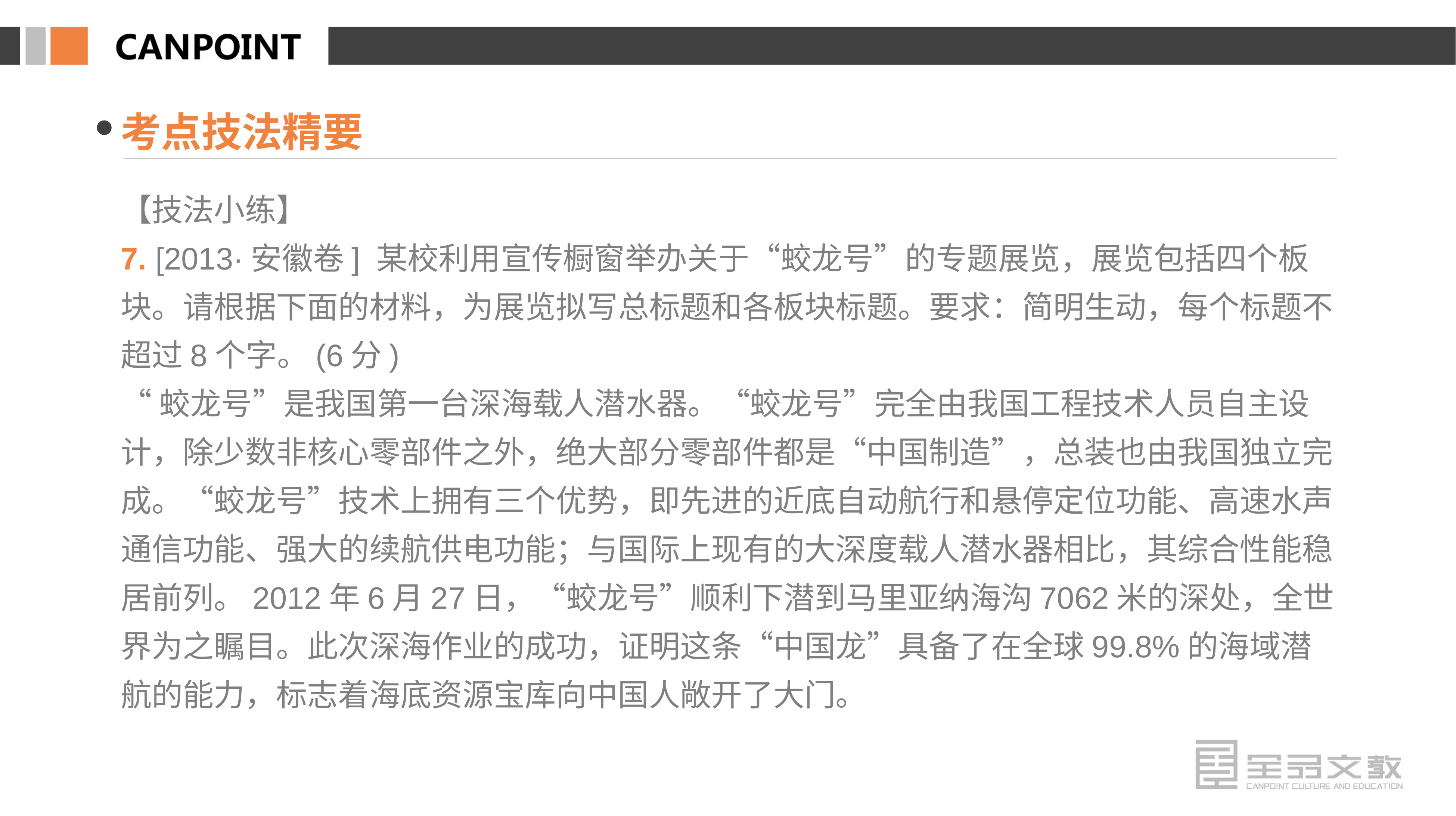

考点技法精要

【技法小练】
7. [2013·安徽卷] 某校利用宣传橱窗举办关于“蛟龙号”的专题展览，展览包括四个板块。请根据下面的材料，为展览拟写总标题和各板块标题。要求：简明生动，每个标题不超过8个字。(6分)
“蛟龙号”是我国第一台深海载人潜水器。“蛟龙号”完全由我国工程技术人员自主设计，除少数非核心零部件之外，绝大部分零部件都是“中国制造”，总装也由我国独立完成。“蛟龙号”技术上拥有三个优势，即先进的近底自动航行和悬停定位功能、高速水声通信功能、强大的续航供电功能；与国际上现有的大深度载人潜水器相比，其综合性能稳居前列。2012年6月27日，“蛟龙号”顺利下潜到马里亚纳海沟7062米的深处，全世界为之瞩目。此次深海作业的成功，证明这条“中国龙”具备了在全球99.8%的海域潜航的能力，标志着海底资源宝库向中国人敞开了大门。